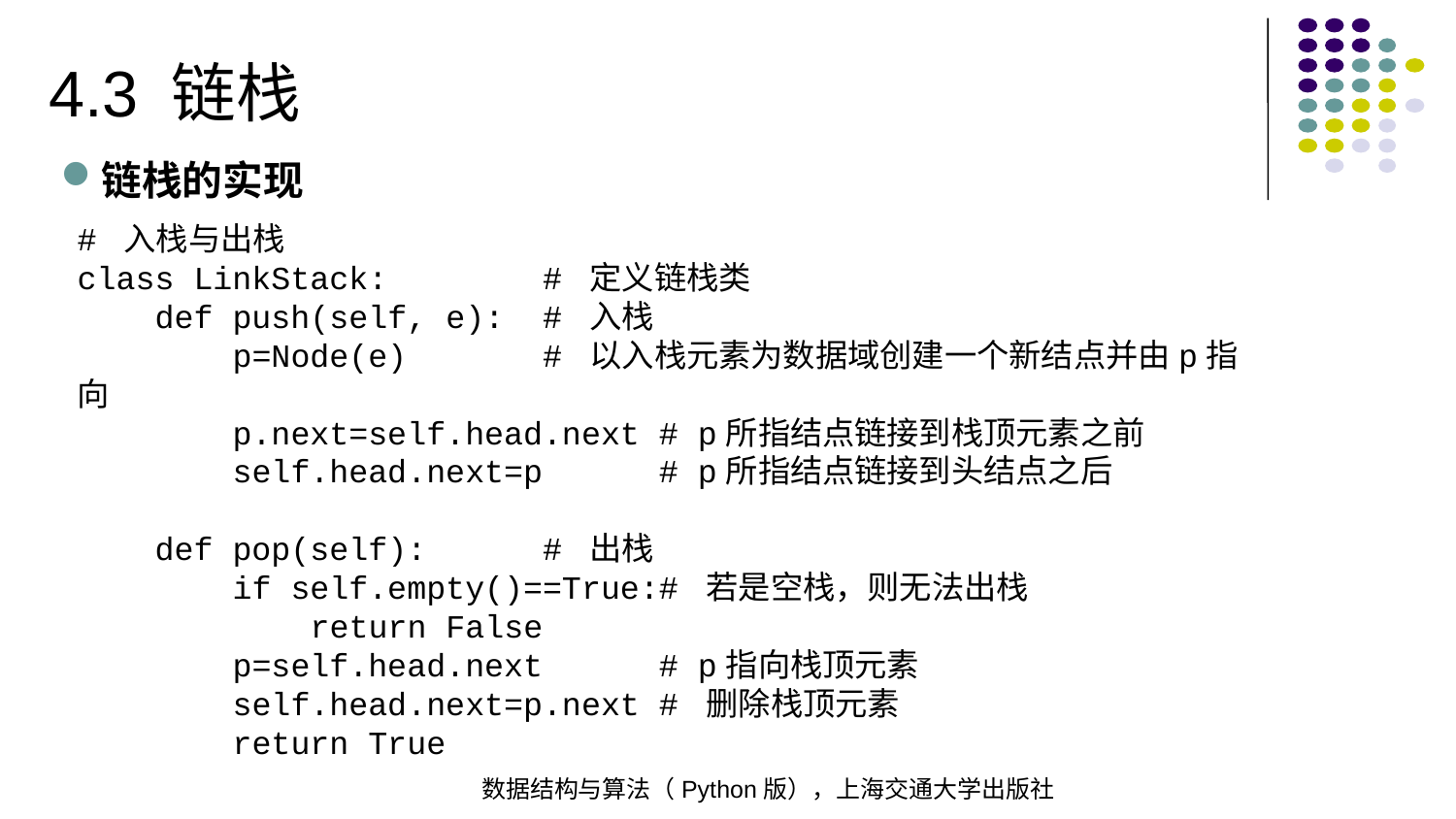

4.3 链栈
链栈的实现
# 入栈与出栈
class LinkStack:        # 定义链栈类
    def push(self, e):  # 入栈
        p=Node(e)       # 以入栈元素为数据域创建一个新结点并由p指向
        p.next=self.head.next # p所指结点链接到栈顶元素之前
        self.head.next=p      # p所指结点链接到头结点之后

    def pop(self):      # 出栈
        if self.empty()==True:# 若是空栈，则无法出栈
            return False
        p=self.head.next      # p指向栈顶元素
        self.head.next=p.next # 删除栈顶元素
        return True